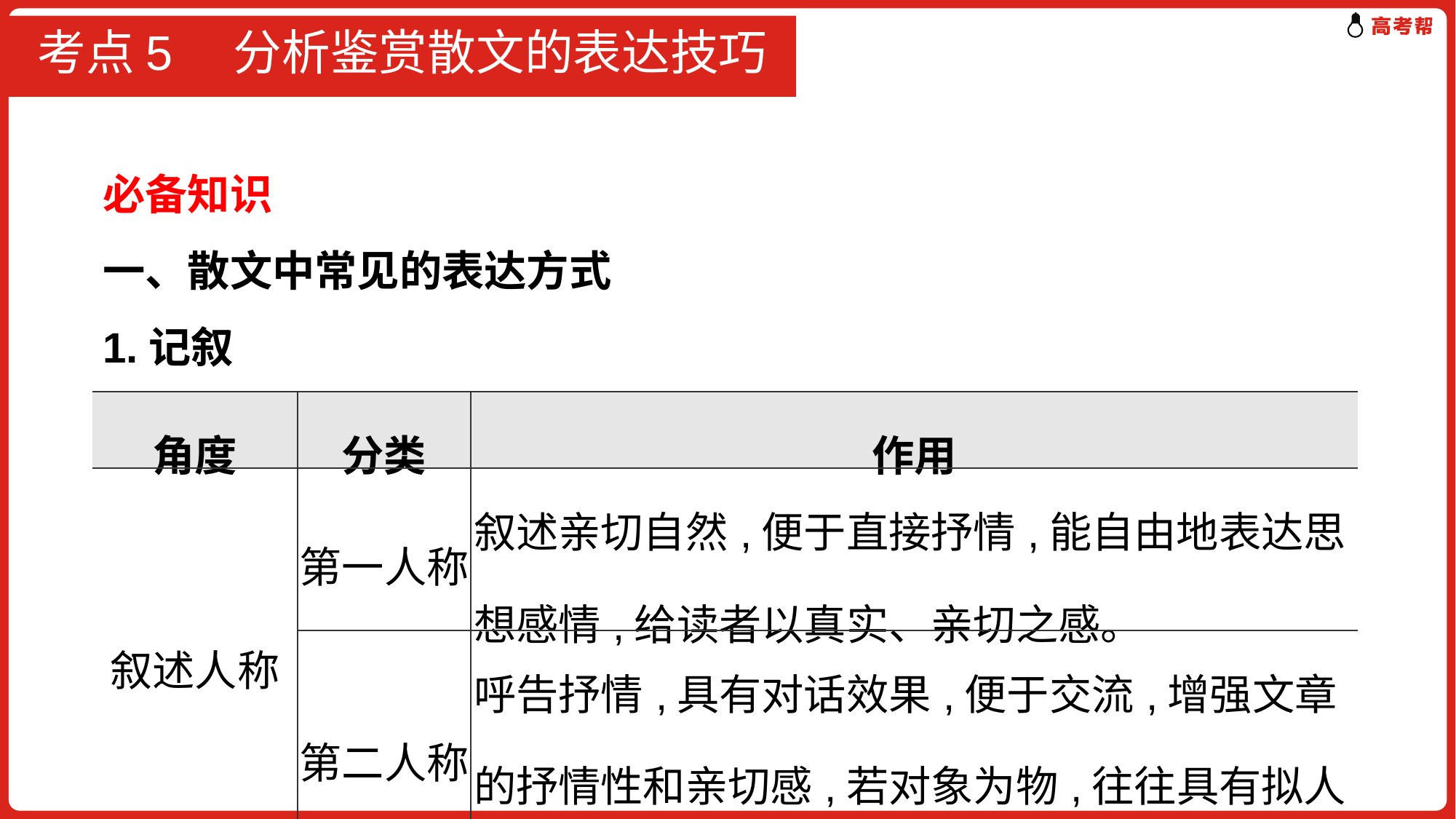

# 考点5　分析鉴赏散文的表达技巧
必备知识
一、散文中常见的表达方式
1.记叙
| 角度 | 分类 | 作用 |
| --- | --- | --- |
| 叙述人称 | 第一人称 | 叙述亲切自然,便于直接抒情,能自由地表达思想感情,给读者以真实、亲切之感。 |
|  | 第二人称 | 呼告抒情,具有对话效果,便于交流,增强文章的抒情性和亲切感,若对象为物,往往具有拟人效果。 |